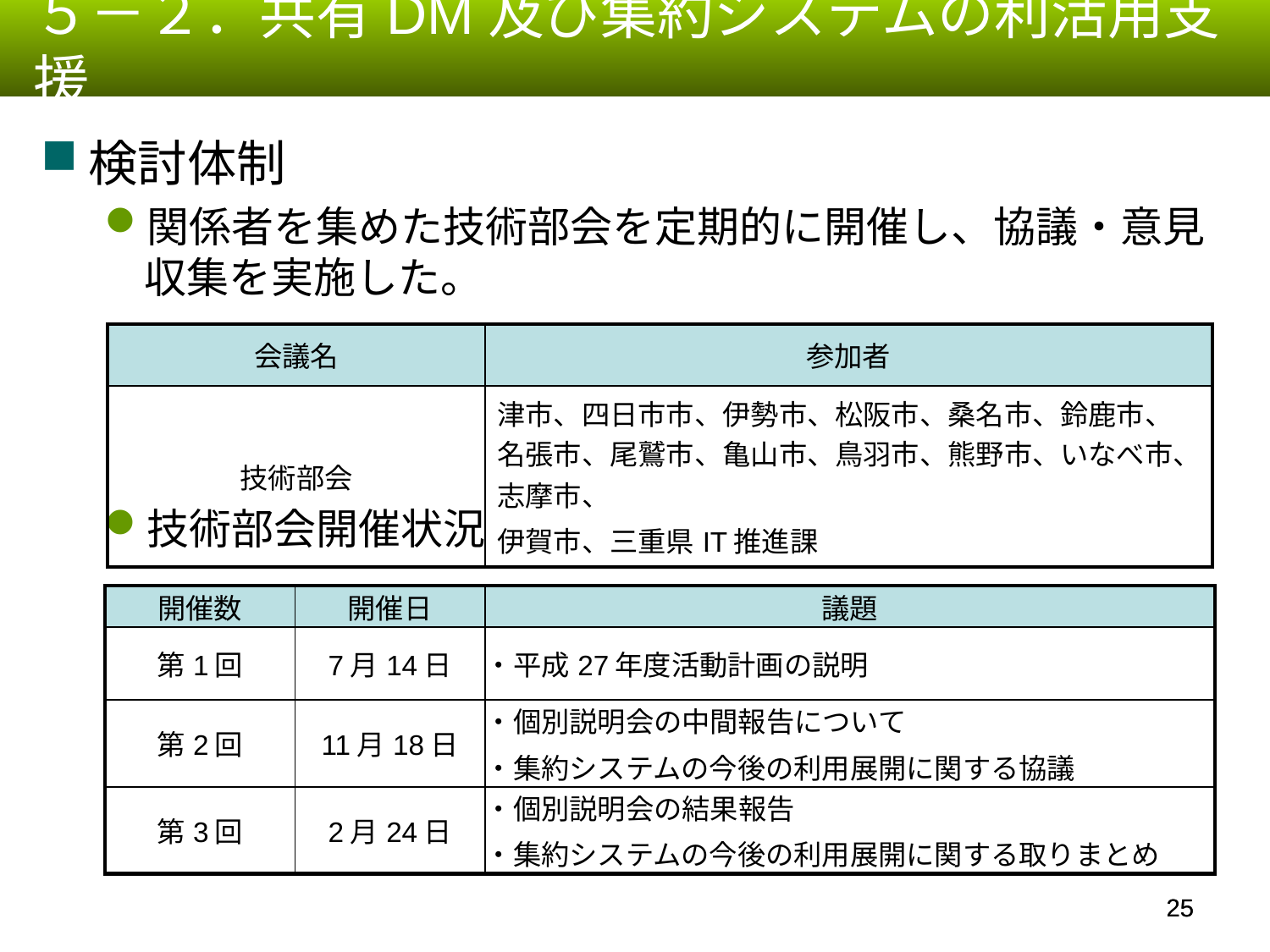

５－２．共有DM及び集約システムの利活用支援
検討体制
関係者を集めた技術部会を定期的に開催し、協議・意見収集を実施した。

技術部会開催状況
| 会議名 | 参加者 |
| --- | --- |
| 技術部会 | 津市、四日市市、伊勢市、松阪市、桑名市、鈴鹿市、名張市、尾鷲市、亀山市、鳥羽市、熊野市、いなべ市、志摩市、 伊賀市、三重県IT推進課 |
| 開催数 | 開催日 | 議題 |
| --- | --- | --- |
| 第1回 | 7月14日 | ・平成27年度活動計画の説明 |
| 第2回 | 11月18日 | ・個別説明会の中間報告について ・集約システムの今後の利用展開に関する協議 |
| 第3回 | 2月24日 | ・個別説明会の結果報告 ・集約システムの今後の利用展開に関する取りまとめ |
25
25